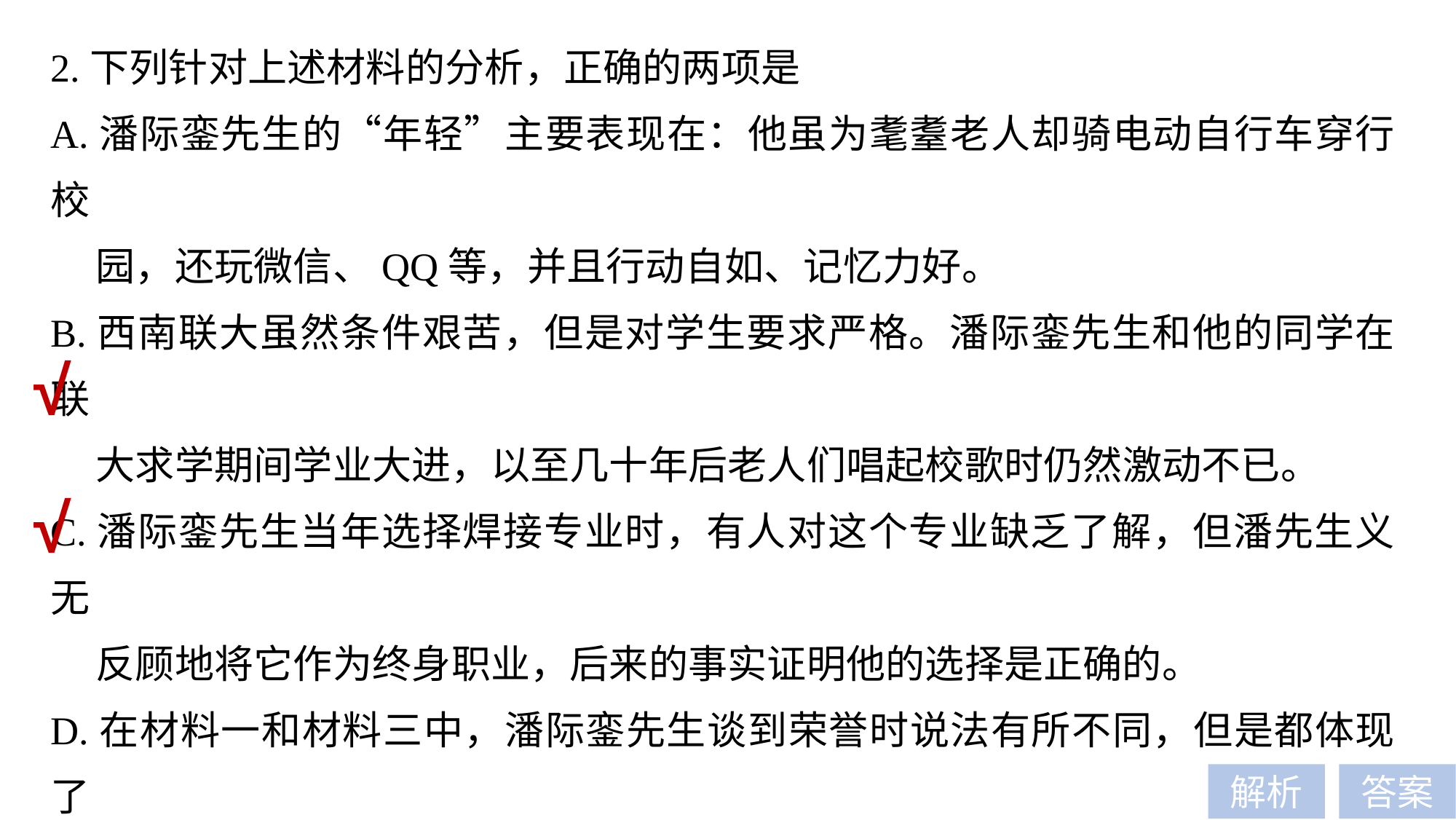

2.下列针对上述材料的分析，正确的两项是
A.潘际銮先生的“年轻”主要表现在：他虽为耄耋老人却骑电动自行车穿行校
    园，还玩微信、QQ等，并且行动自如、记忆力好。
B.西南联大虽然条件艰苦，但是对学生要求严格。潘际銮先生和他的同学在联
    大求学期间学业大进，以至几十年后老人们唱起校歌时仍然激动不已。
C.潘际銮先生当年选择焊接专业时，有人对这个专业缺乏了解，但潘先生义无
    反顾地将它作为终身职业，后来的事实证明他的选择是正确的。
D.在材料一和材料三中，潘际銮先生谈到荣誉时说法有所不同，但是都体现了
    潘先生在奋斗的过程中并没有把荣誉当作自己追求的目标。
E.潘际銮先生的事业发展分为两个阶段，第一个阶段的驱动力来自于他对焊接
    科学的兴趣，第二个阶段的驱动力来自于他在焊接科学领域获得的成就感。
√
√
解析
答案